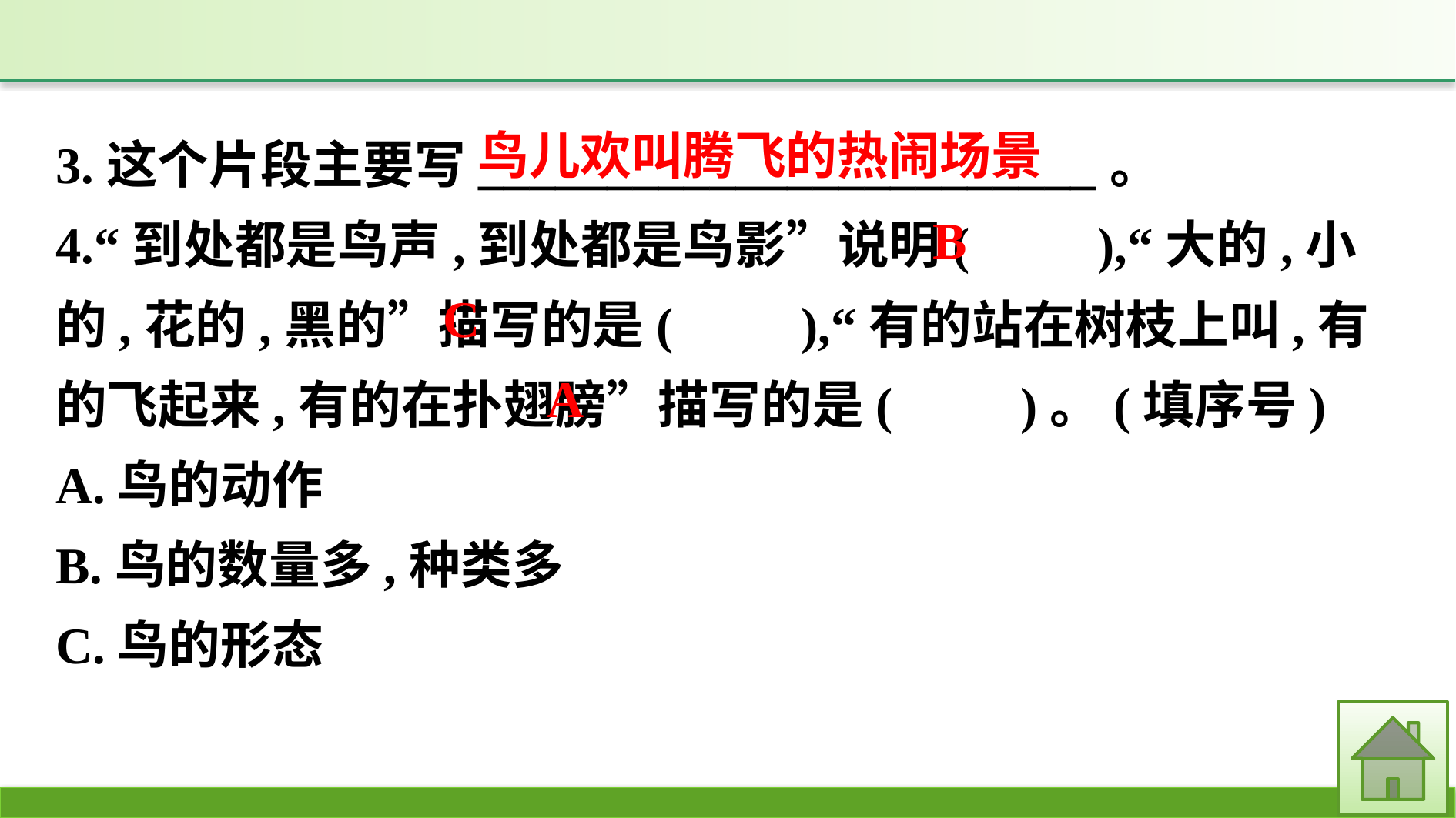

3.这个片段主要写________________________。
4.“到处都是鸟声,到处都是鸟影”说明(　　),“大的,小的,花的,黑的”描写的是(　　),“有的站在树枝上叫,有的飞起来,有的在扑翅膀”描写的是(　　)。(填序号)
A.鸟的动作
B.鸟的数量多,种类多
C.鸟的形态
鸟儿欢叫腾飞的热闹场景
B
C
A